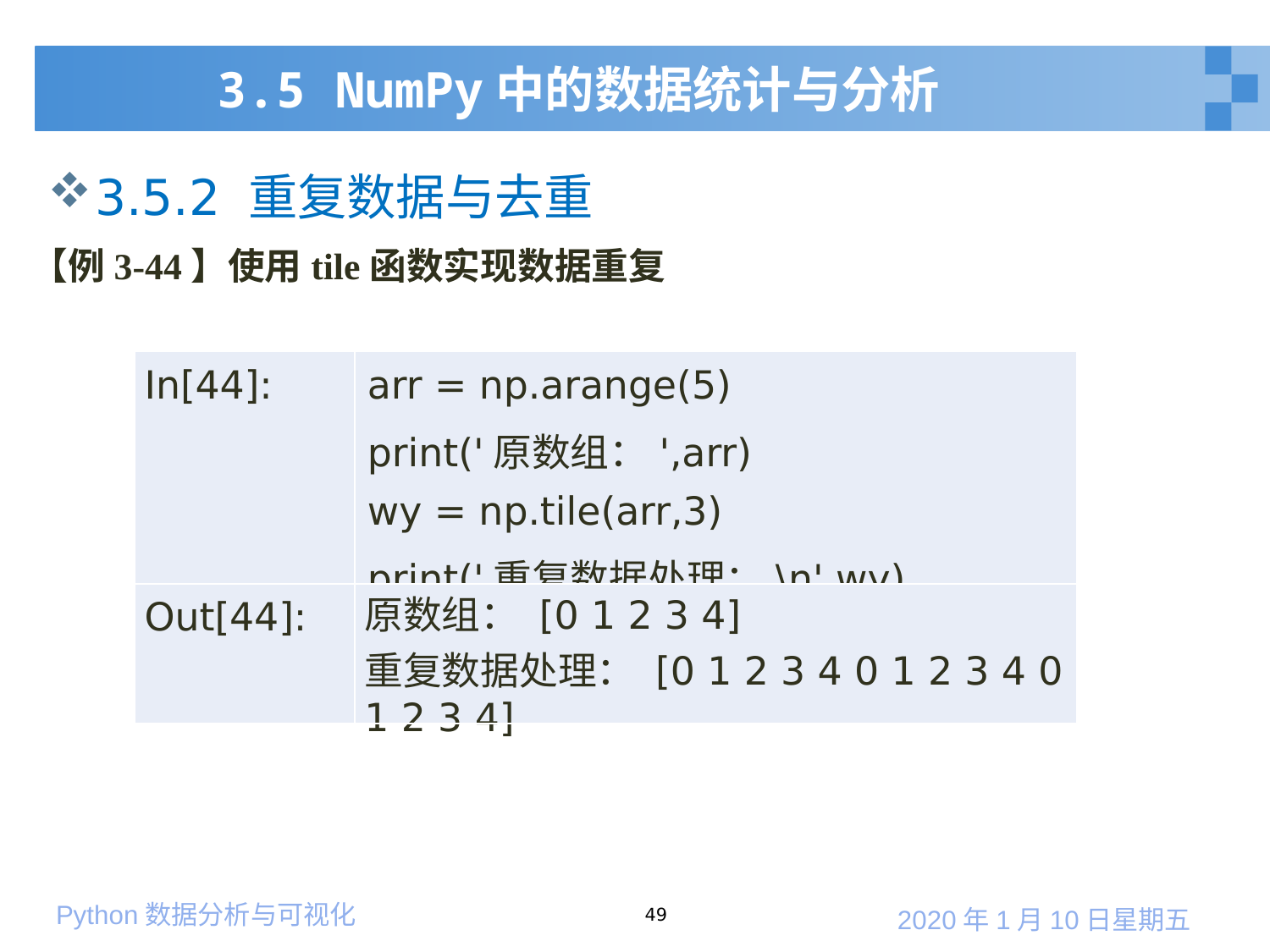

# 3.5 NumPy中的数据统计与分析
3.5.2 重复数据与去重
【例3-44】使用tile函数实现数据重复
| In[44]: | arr = np.arange(5) print('原数组：',arr) wy = np.tile(arr,3) print('重复数据处理：\n',wy) |
| --- | --- |
| Out[44]: | 原数组： [0 1 2 3 4] 重复数据处理： [0 1 2 3 4 0 1 2 3 4 0 1 2 3 4] |
49
2020年1月10日星期五